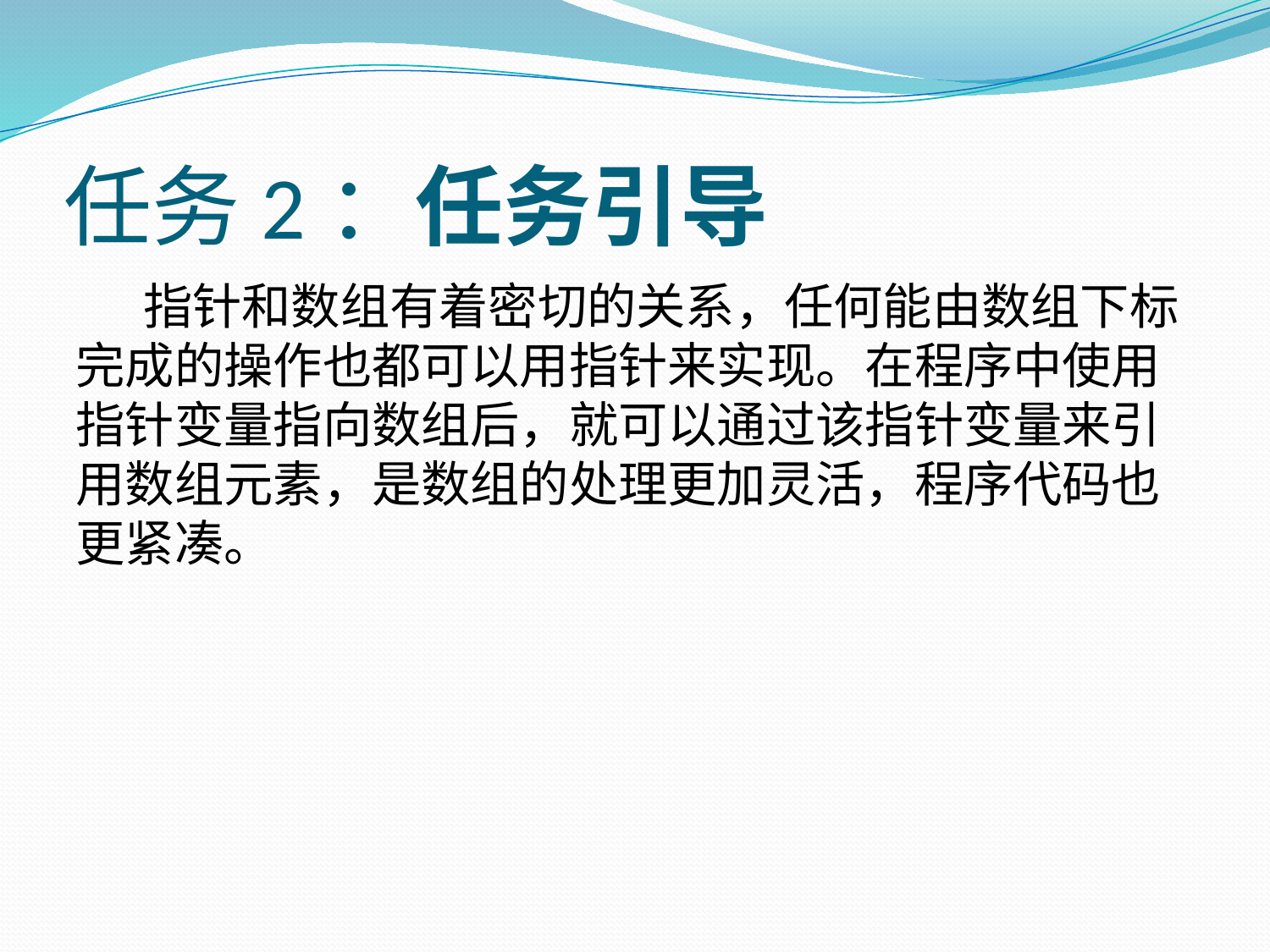

# 任务2：任务引导
      指针和数组有着密切的关系，任何能由数组下标完成的操作也都可以用指针来实现。在程序中使用指针变量指向数组后，就可以通过该指针变量来引用数组元素，是数组的处理更加灵活，程序代码也更紧凑。